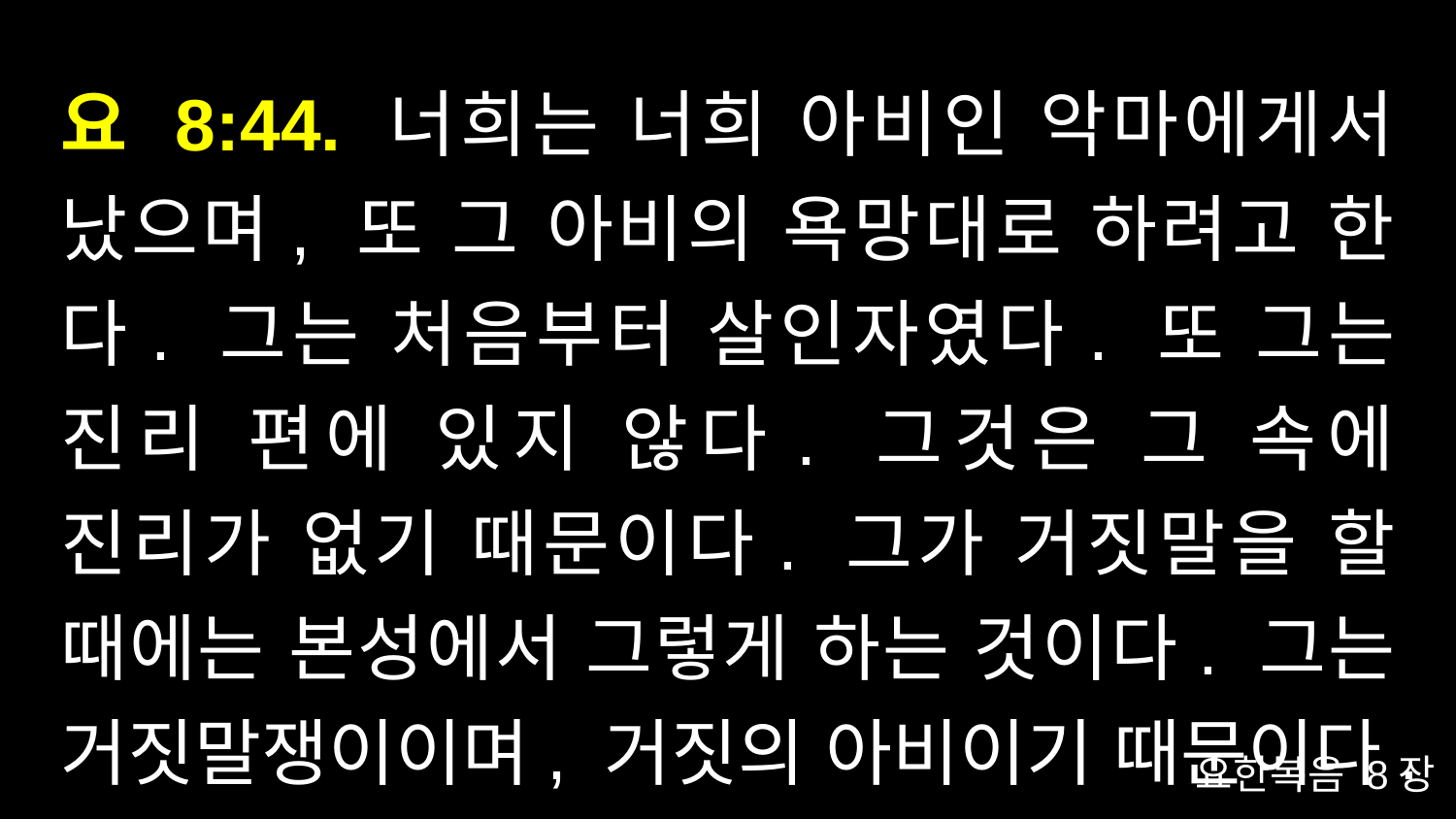

# 요 8:44. 너희는 너희 아비인 악마에게서 났으며, 또 그 아비의 욕망대로 하려고 한다. 그는 처음부터 살인자였다. 또 그는 진리 편에 있지 않다. 그것은 그 속에 진리가 없기 때문이다. 그가 거짓말을 할 때에는 본성에서 그렇게 하는 것이다. 그는 거짓말쟁이이며, 거짓의 아비이기 때문이다.
요한복음 8장